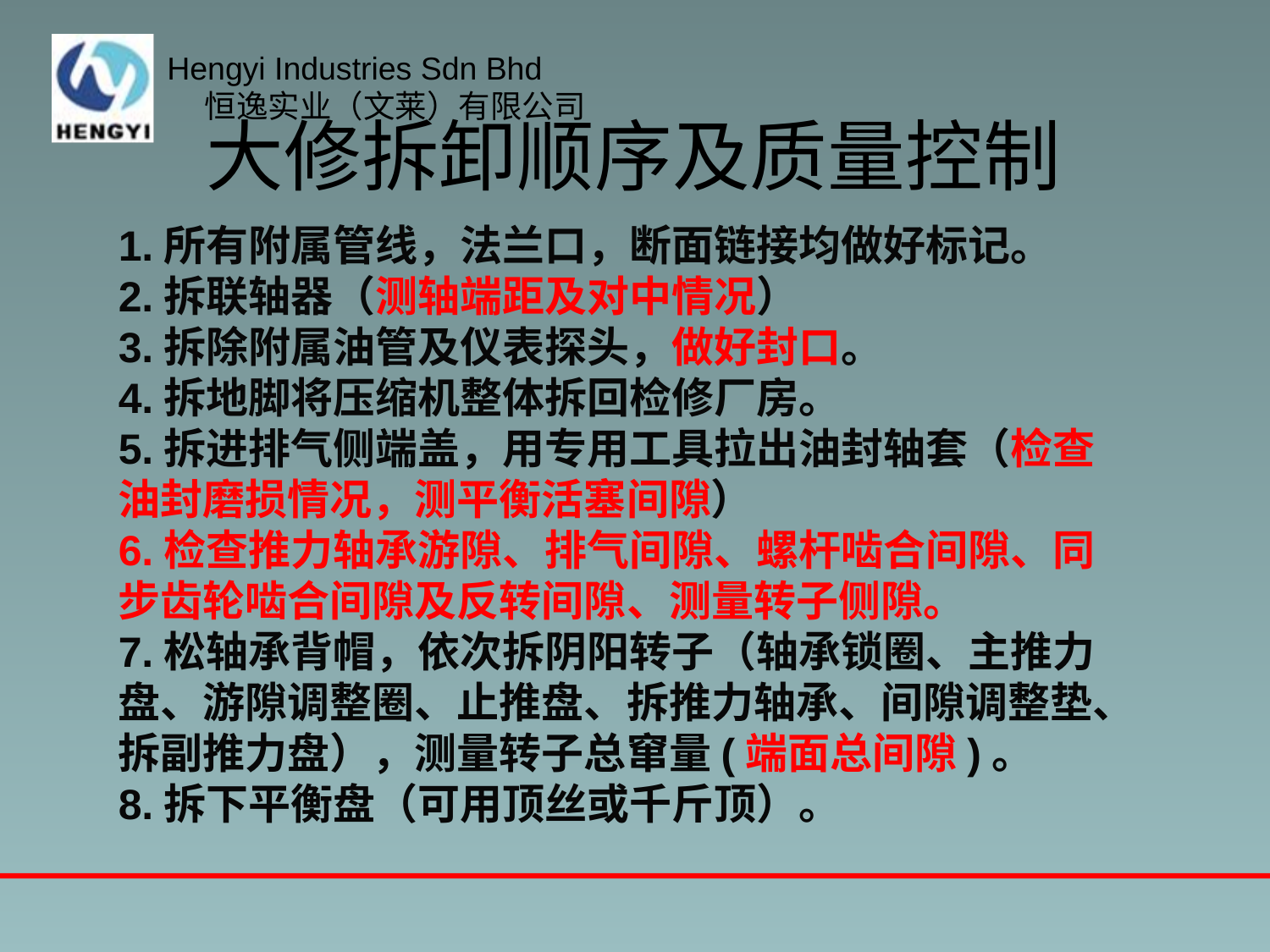

# 大修拆卸顺序及质量控制
1.所有附属管线，法兰口，断面链接均做好标记。
2.拆联轴器（测轴端距及对中情况）
3.拆除附属油管及仪表探头，做好封口。
4.拆地脚将压缩机整体拆回检修厂房。
5.拆进排气侧端盖，用专用工具拉出油封轴套（检查油封磨损情况，测平衡活塞间隙）
6.检查推力轴承游隙、排气间隙、螺杆啮合间隙、同步齿轮啮合间隙及反转间隙、测量转子侧隙。
7.松轴承背帽，依次拆阴阳转子（轴承锁圈、主推力盘、游隙调整圈、止推盘、拆推力轴承、间隙调整垫、拆副推力盘），测量转子总窜量(端面总间隙)。
8.拆下平衡盘（可用顶丝或千斤顶）。